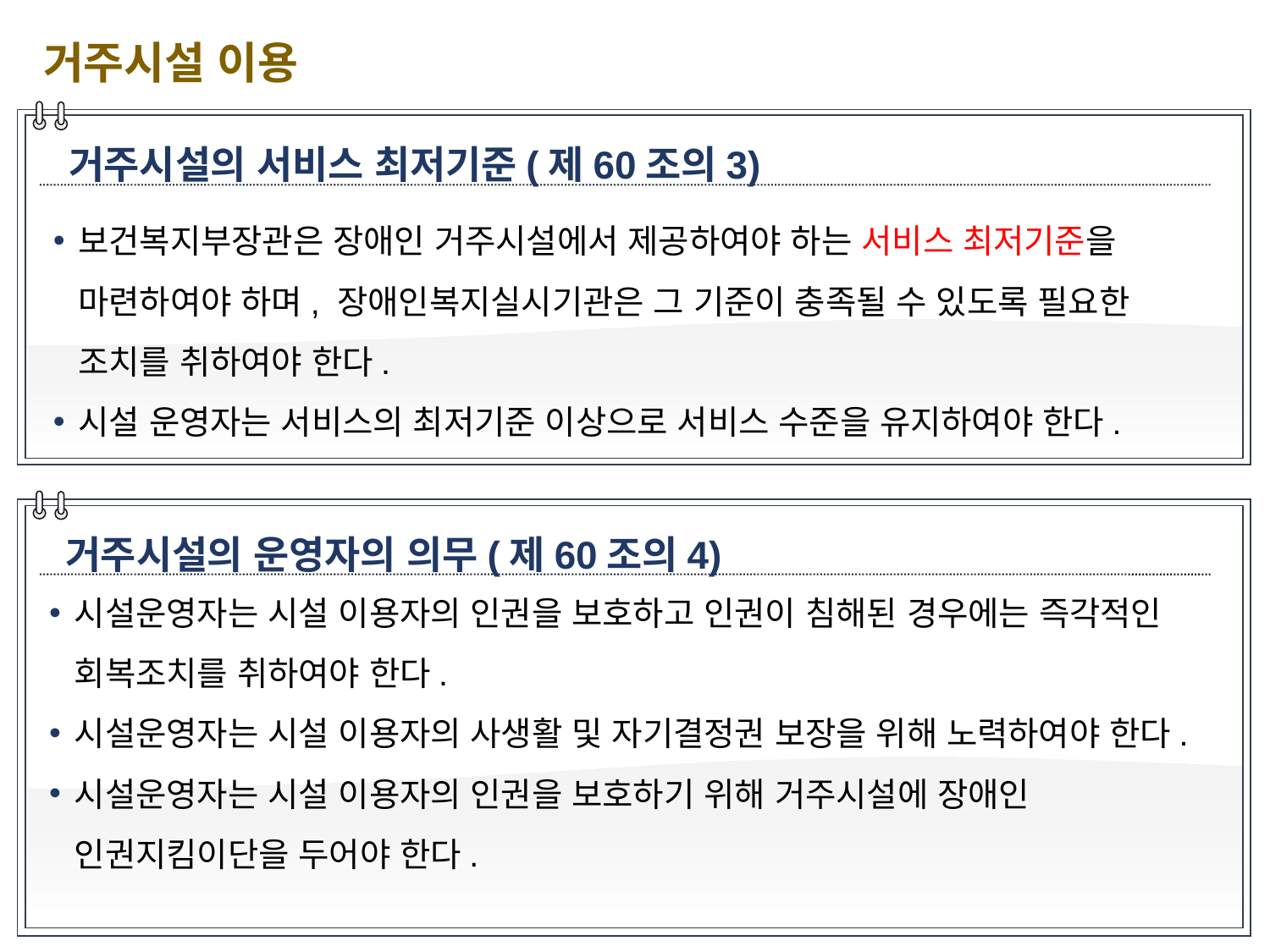

거주시설 이용

거주시설의 서비스 최저기준(제60조의3)

보건복지부장관은 장애인 거주시설에서 제공하여야 하는 서비스 최저기준을 마련하여야 하며, 장애인복지실시기관은 그 기준이 충족될 수 있도록 필요한 조치를 취하여야 한다.
시설 운영자는 서비스의 최저기준 이상으로 서비스 수준을 유지하여야 한다.

거주시설의 운영자의 의무(제60조의4)
시설운영자는 시설 이용자의 인권을 보호하고 인권이 침해된 경우에는 즉각적인 회복조치를 취하여야 한다.
시설운영자는 시설 이용자의 사생활 및 자기결정권 보장을 위해 노력하여야 한다.
시설운영자는 시설 이용자의 인권을 보호하기 위해 거주시설에 장애인 인권지킴이단을 두어야 한다.